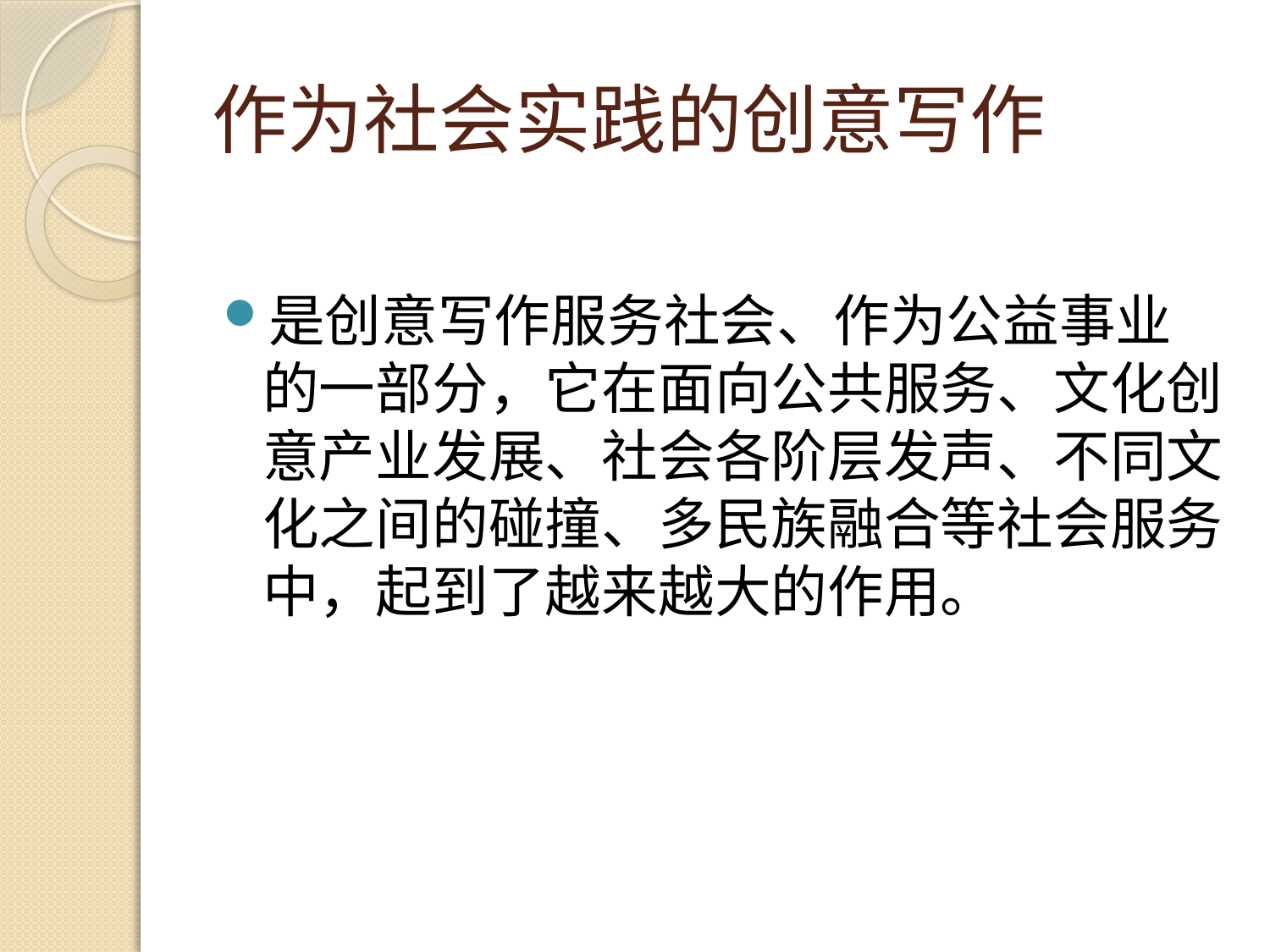

# 作为社会实践的创意写作

是创意写作服务社会、作为公益事业的一部分，它在面向公共服务、文化创意产业发展、社会各阶层发声、不同文化之间的碰撞、多民族融合等社会服务中，起到了越来越大的作用。